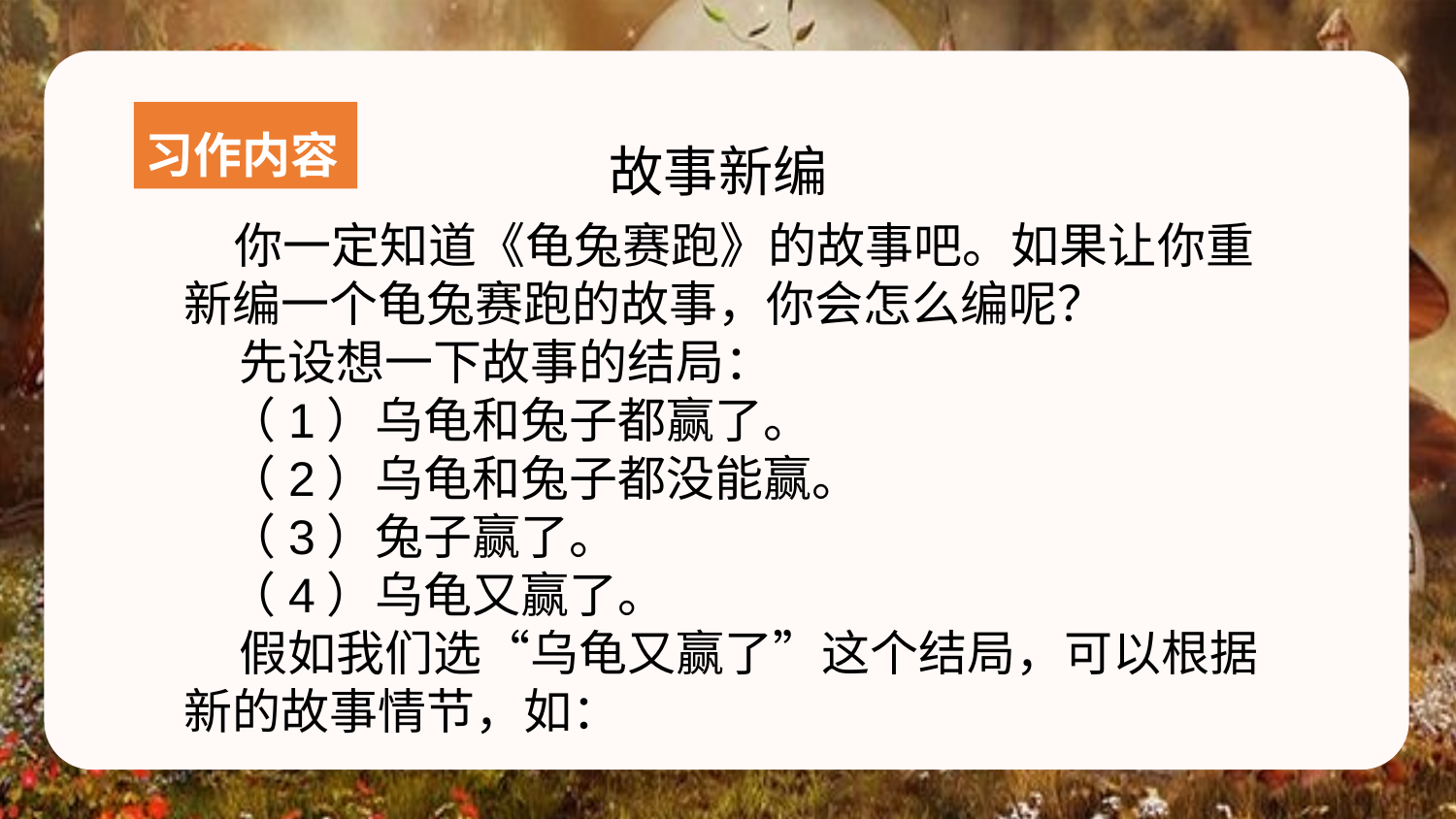

习作内容
故事新编
     你一定知道《龟兔赛跑》的故事吧。如果让你重新编一个龟兔赛跑的故事，你会怎么编呢？
    先设想一下故事的结局：
   （1）乌龟和兔子都赢了。
   （2）乌龟和兔子都没能赢。
   （3）兔子赢了。
   （4）乌龟又赢了。
    假如我们选“乌龟又赢了”这个结局，可以根据新的故事情节，如：